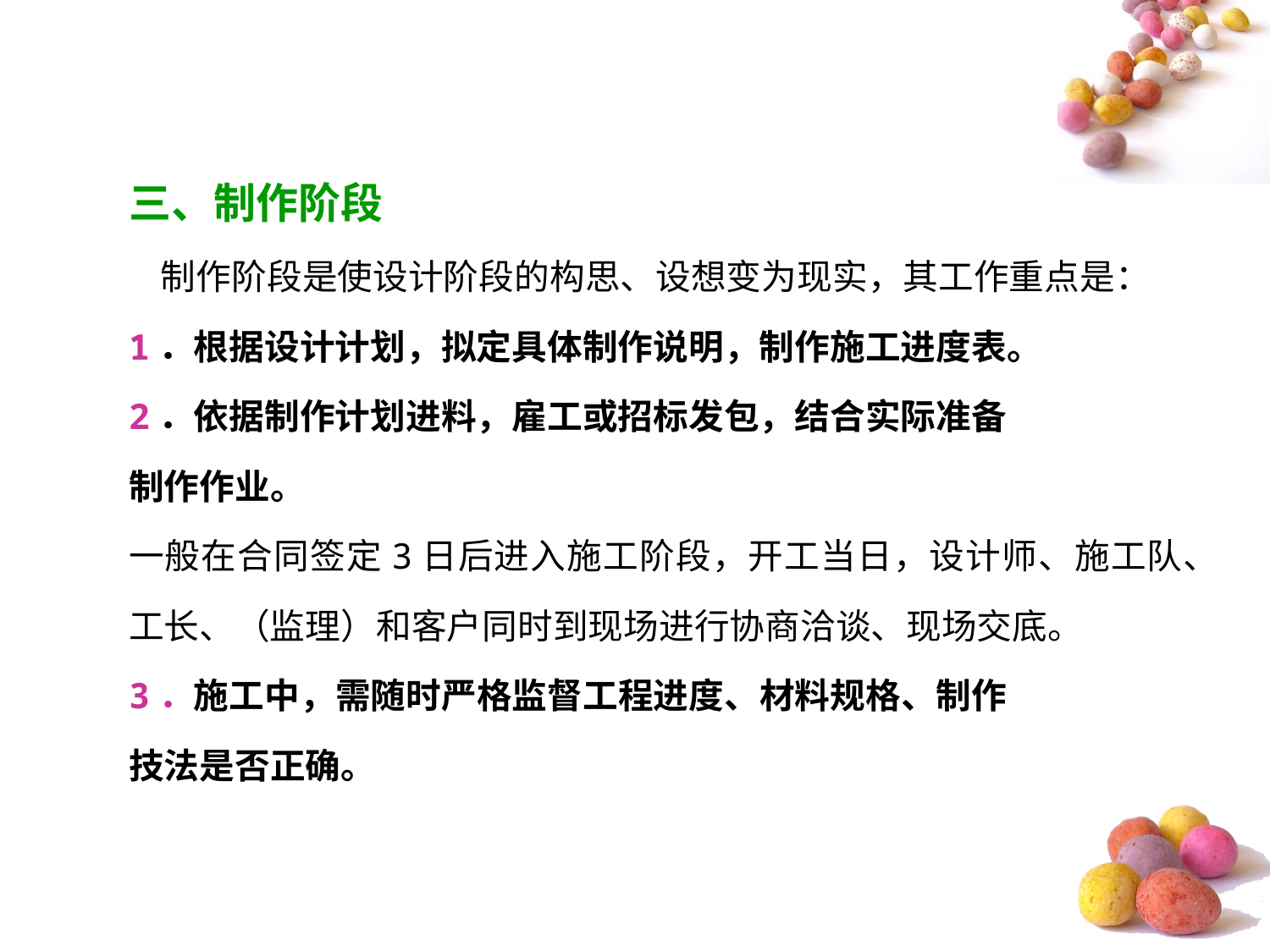

三、制作阶段
   制作阶段是使设计阶段的构思、设想变为现实，其工作重点是：
1．根据设计计划，拟定具体制作说明，制作施工进度表。
2．依据制作计划进料，雇工或招标发包，结合实际准备
制作作业。
一般在合同签定3日后进入施工阶段，开工当日，设计师、施工队、工长、（监理）和客户同时到现场进行协商洽谈、现场交底。
3．施工中，需随时严格监督工程进度、材料规格、制作
技法是否正确。